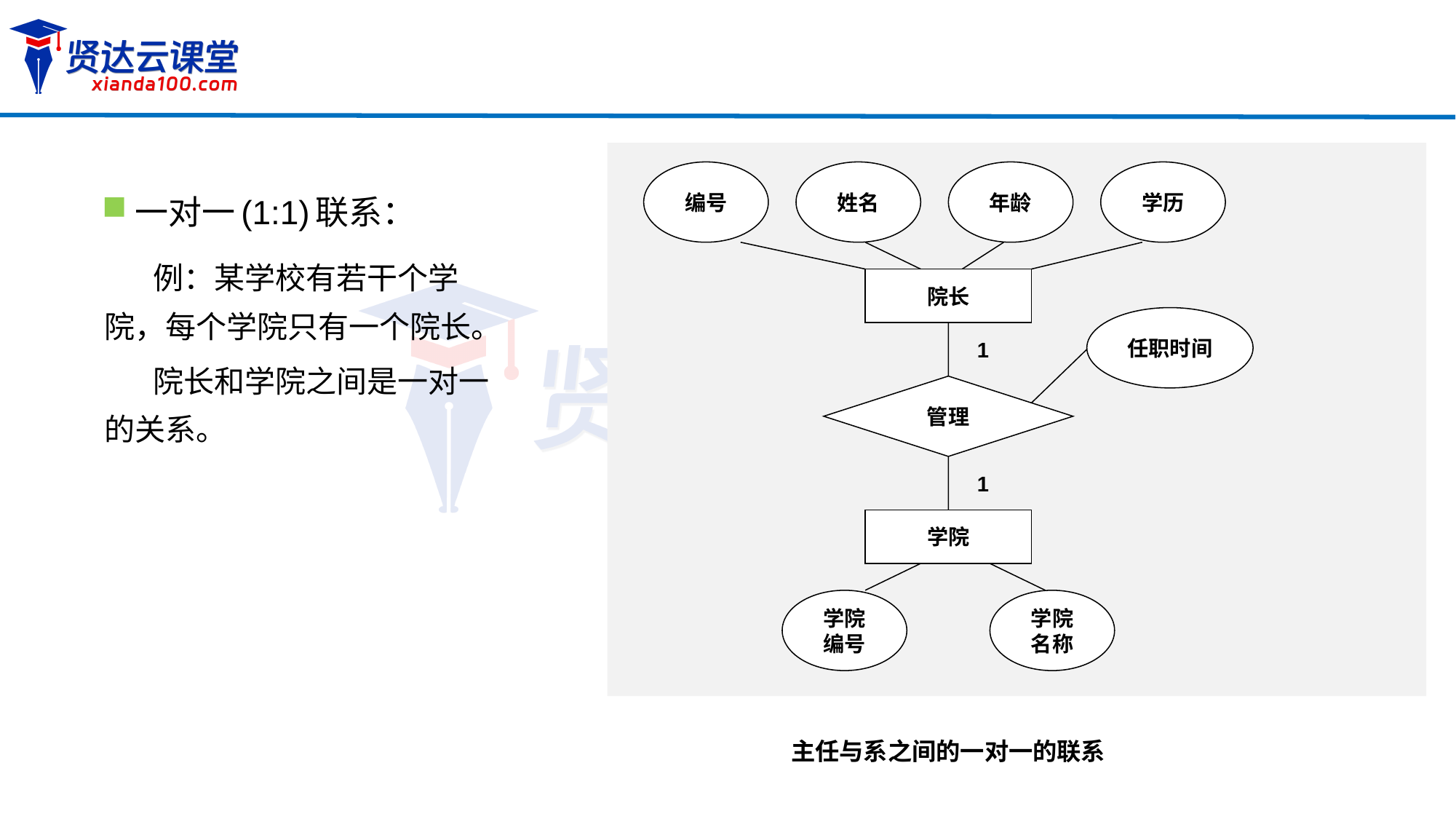

编号
姓名
年龄
学历

院长
任职时间

1

管理

1
学院

学院
编号
学院
名称
一对一(1:1)联系：
例：某学校有若干个学院，每个学院只有一个院长。
院长和学院之间是一对一的关系。
主任与系之间的一对一的联系